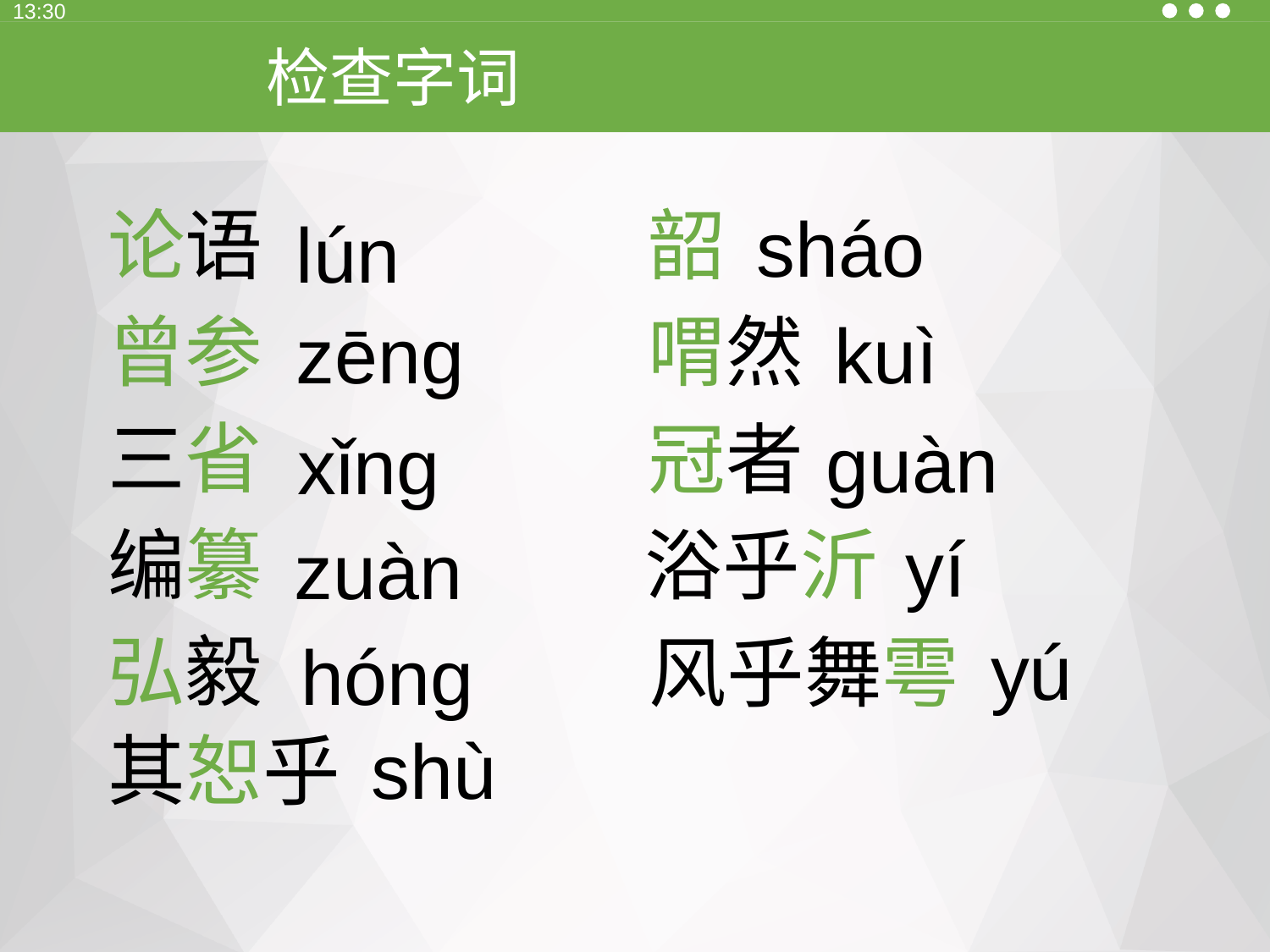

13:30

检查字词
论语
韶
sháo
lún
喟然
曾参
kuì
zēng
三省
冠者
guàn
xǐng
浴乎沂
编纂
yí
zuàn
yú
弘毅
风乎舞雩
hóng
其恕乎
shù